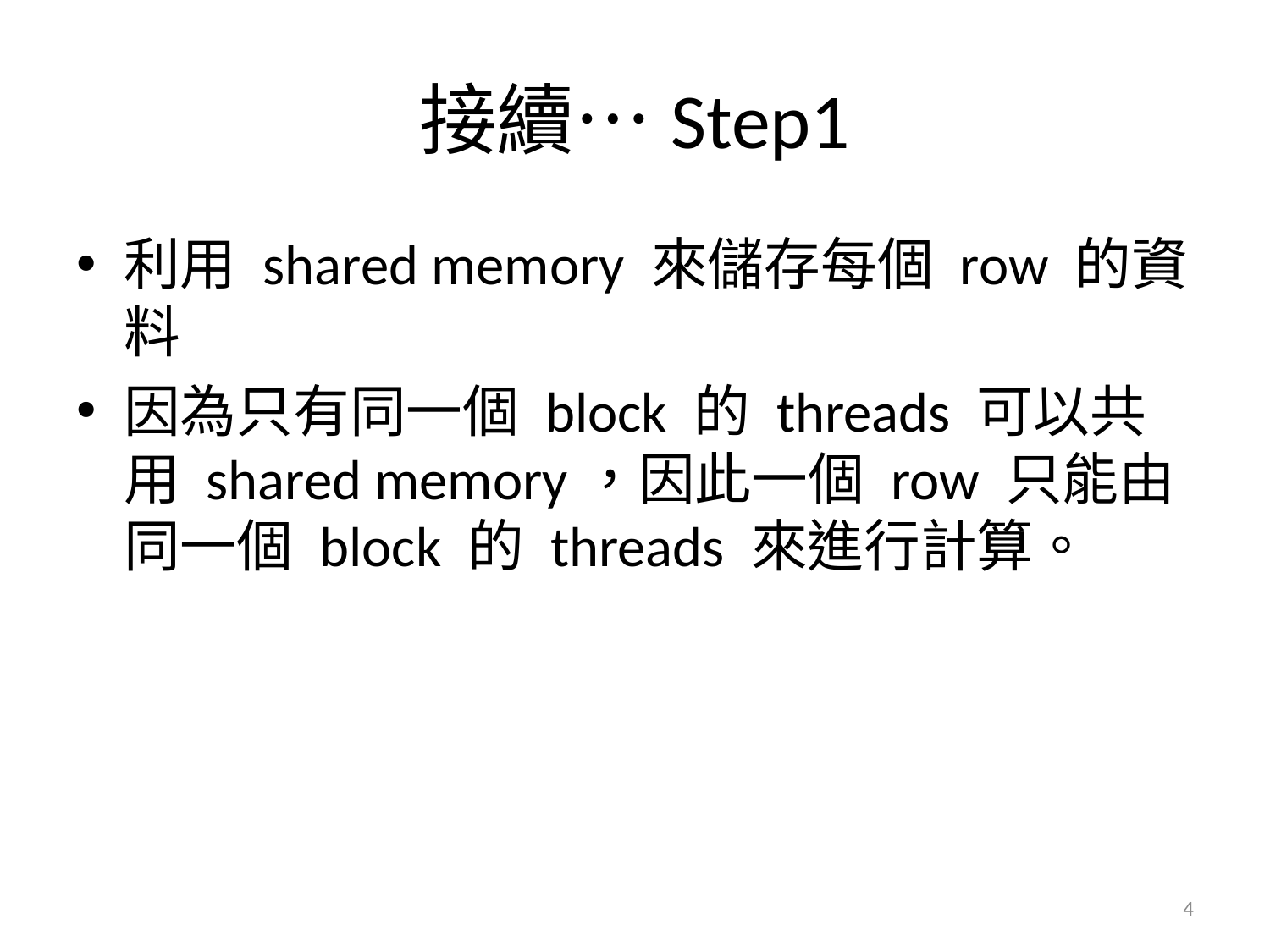

# 接續…Step1
利用 shared memory 來儲存每個 row 的資料
因為只有同一個 block 的 threads 可以共用 shared memory，因此一個 row 只能由同一個 block 的 threads 來進行計算。

4